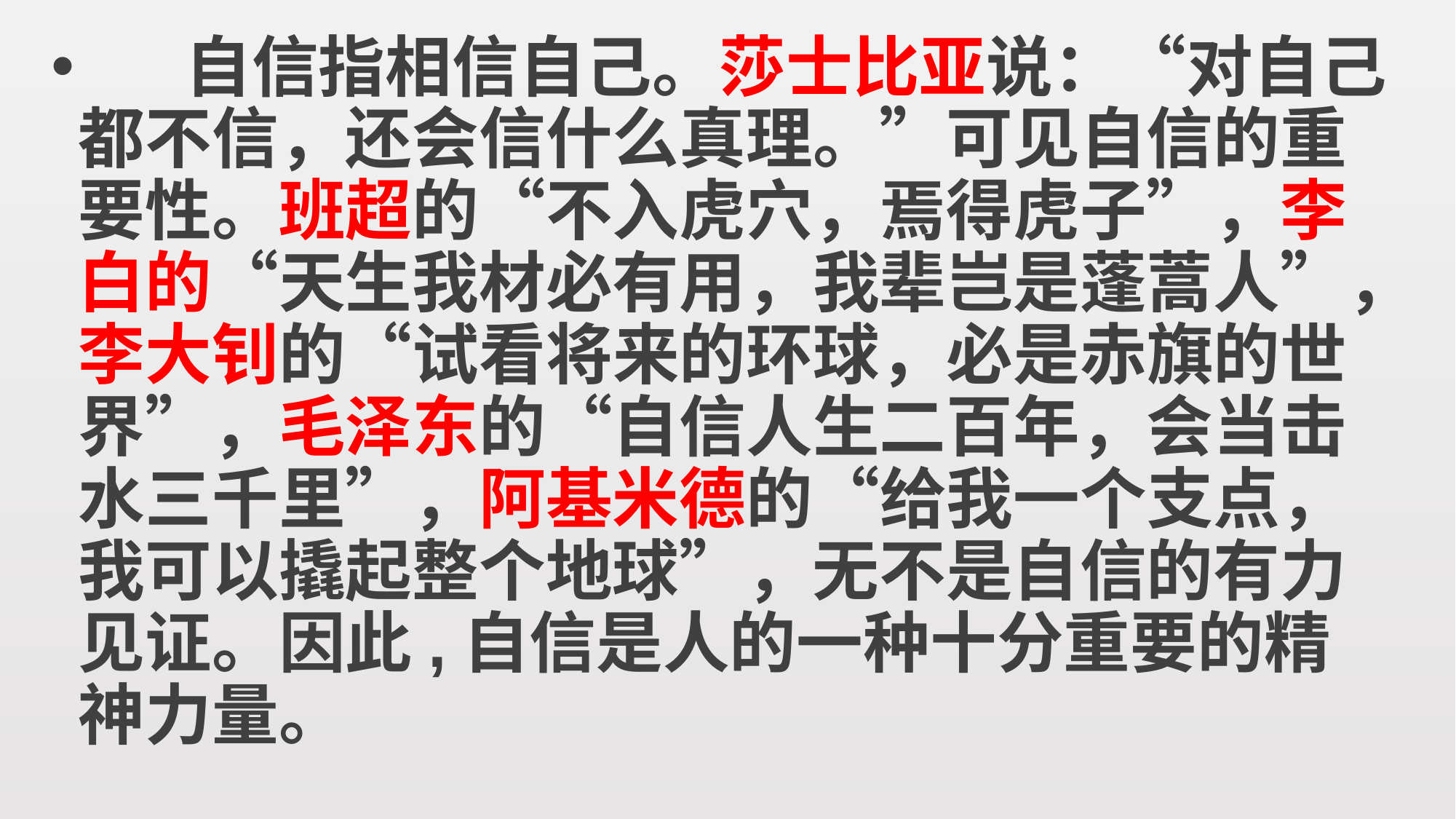

自信指相信自己。莎士比亚说：“对自己都不信，还会信什么真理。”可见自信的重要性。班超的“不入虎穴，焉得虎子”，李白的“天生我材必有用，我辈岂是蓬蒿人”，李大钊的“试看将来的环球，必是赤旗的世界”，毛泽东的“自信人生二百年，会当击水三千里”，阿基米德的“给我一个支点，我可以撬起整个地球”，无不是自信的有力见证。因此,自信是人的一种十分重要的精神力量。